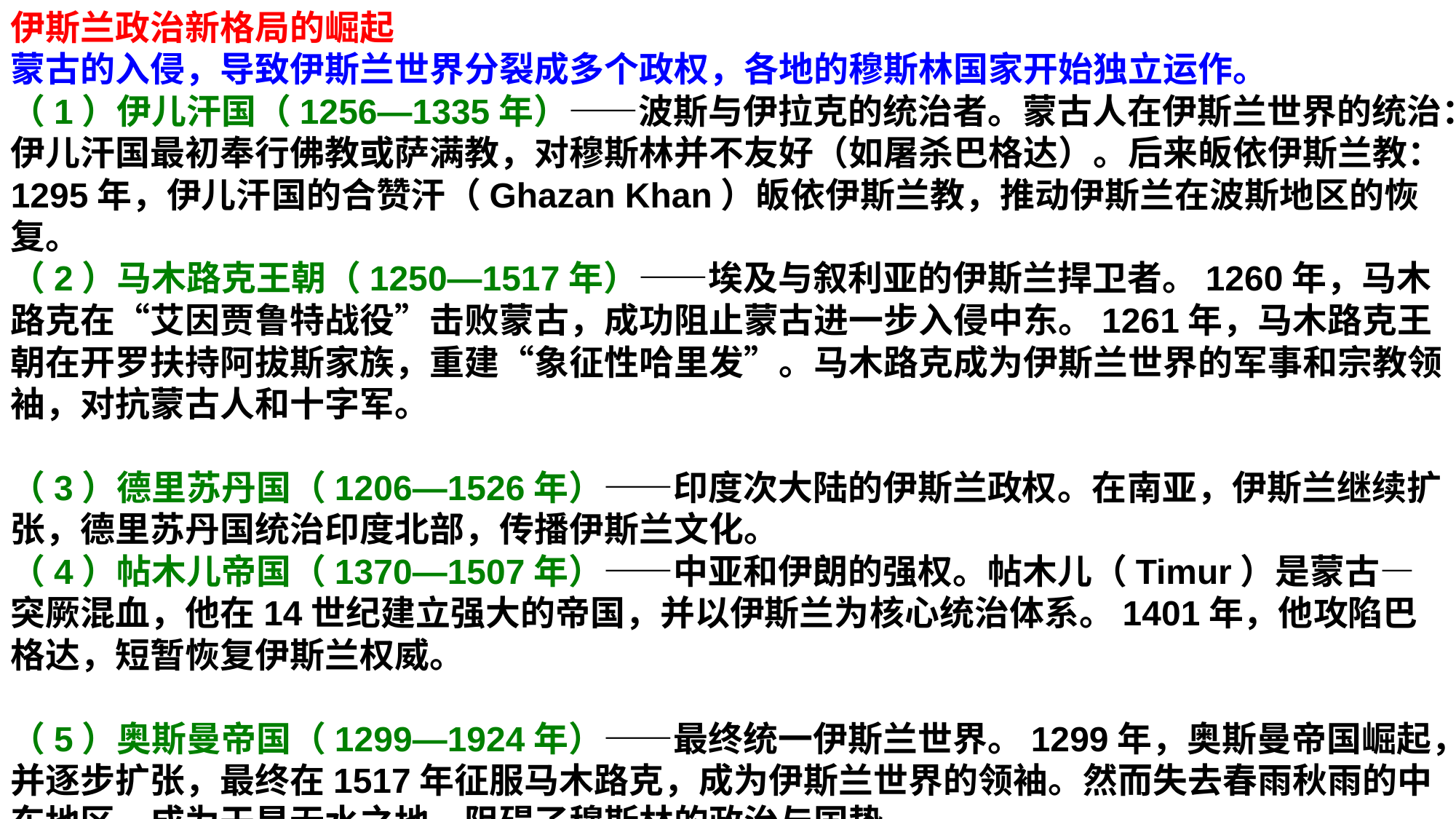

伊斯兰政治新格局的崛起
蒙古的入侵，导致伊斯兰世界分裂成多个政权，各地的穆斯林国家开始独立运作。
（1）伊儿汗国（1256—1335年）——波斯与伊拉克的统治者。蒙古人在伊斯兰世界的统治：伊儿汗国最初奉行佛教或萨满教，对穆斯林并不友好（如屠杀巴格达）。后来皈依伊斯兰教：1295年，伊儿汗国的合赞汗（Ghazan Khan）皈依伊斯兰教，推动伊斯兰在波斯地区的恢复。
（2）马木路克王朝（1250—1517年）——埃及与叙利亚的伊斯兰捍卫者。1260年，马木路克在“艾因贾鲁特战役”击败蒙古，成功阻止蒙古进一步入侵中东。1261年，马木路克王朝在开罗扶持阿拔斯家族，重建“象征性哈里发”。马木路克成为伊斯兰世界的军事和宗教领袖，对抗蒙古人和十字军。

（3）德里苏丹国（1206—1526年）——印度次大陆的伊斯兰政权。在南亚，伊斯兰继续扩张，德里苏丹国统治印度北部，传播伊斯兰文化。
（4）帖木儿帝国（1370—1507年）——中亚和伊朗的强权。帖木儿（Timur）是蒙古—突厥混血，他在14世纪建立强大的帝国，并以伊斯兰为核心统治体系。1401年，他攻陷巴格达，短暂恢复伊斯兰权威。

（5）奥斯曼帝国（1299—1924年）——最终统一伊斯兰世界。1299年，奥斯曼帝国崛起，并逐步扩张，最终在1517年征服马木路克，成为伊斯兰世界的领袖。然而失去春雨秋雨的中东地区，成为干旱无水之地，阻碍了穆斯林的政治与国势。